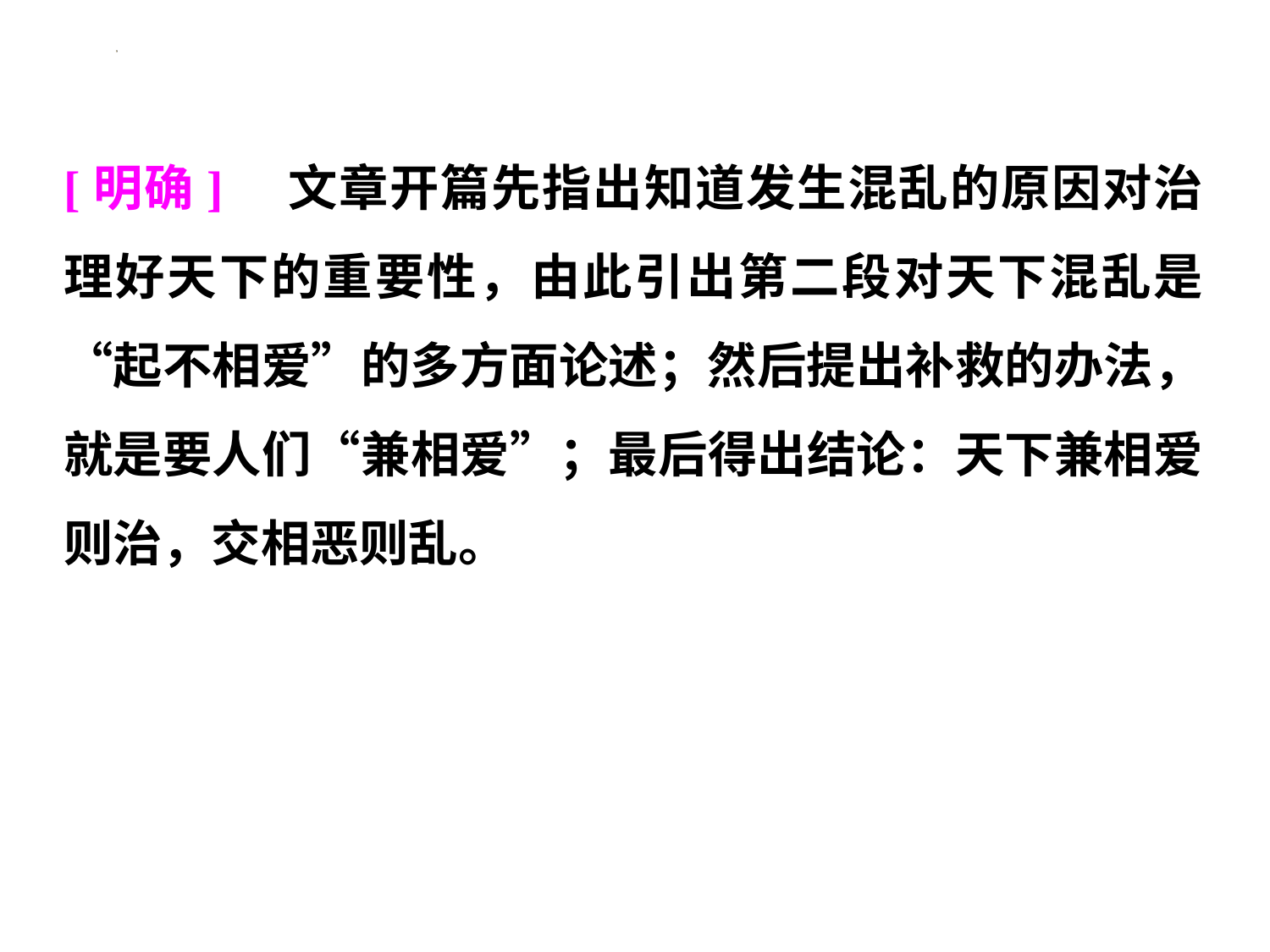

[明确]　文章开篇先指出知道发生混乱的原因对治理好天下的重要性，由此引出第二段对天下混乱是“起不相爱”的多方面论述；然后提出补救的办法，就是要人们“兼相爱”；最后得出结论：天下兼相爱则治，交相恶则乱。